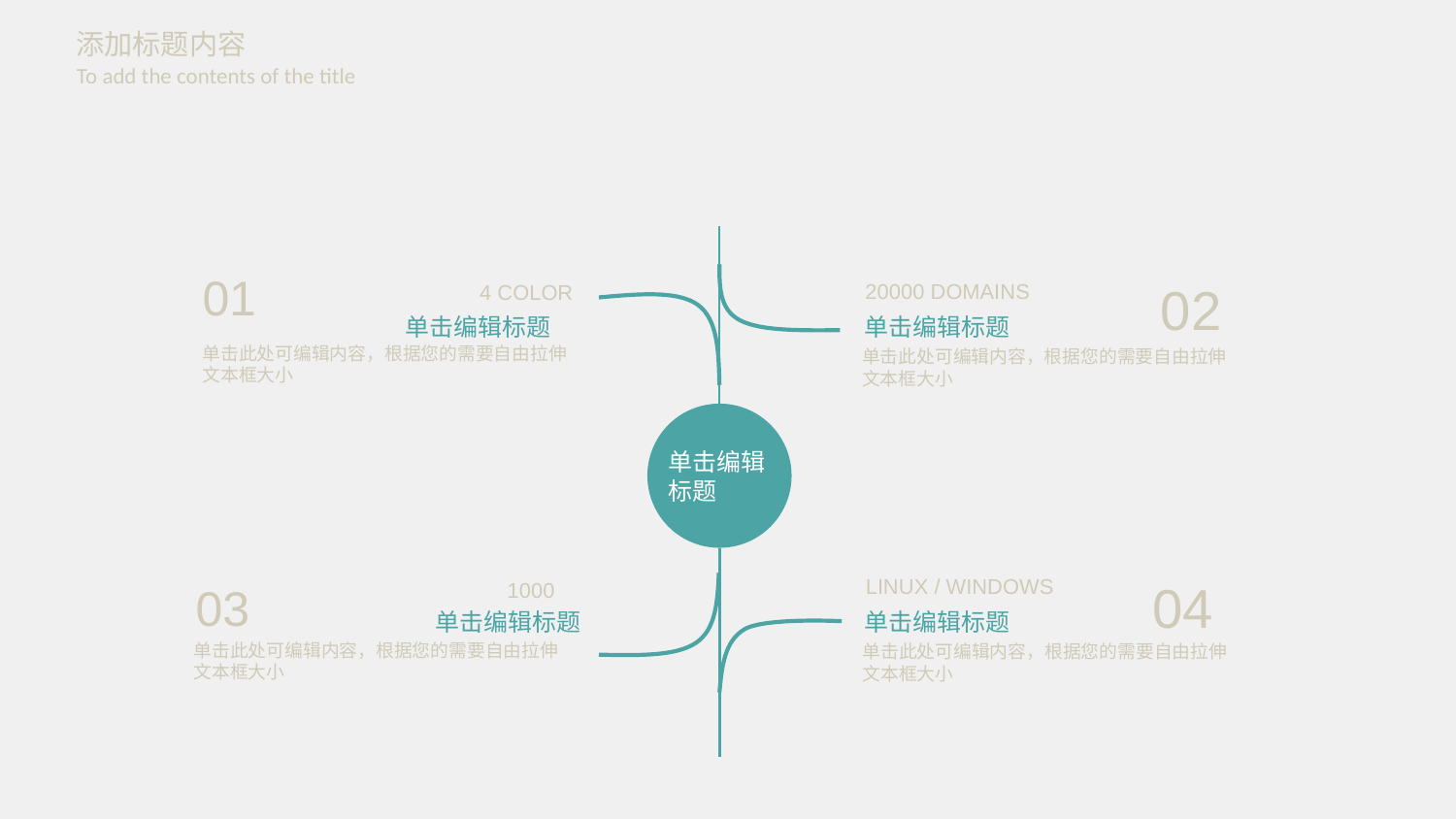

添加标题内容
To add the contents of the title
01

02
20000 DOMAINS
4 COLOR

单击编辑标题
单击编辑标题
单击此处可编辑内容，根据您的需要自由拉伸文本框大小
单击此处可编辑内容，根据您的需要自由拉伸文本框大小
单击编辑标题
LINUX / WINDOWS
04
1000
03

单击编辑标题
单击编辑标题

单击此处可编辑内容，根据您的需要自由拉伸文本框大小
单击此处可编辑内容，根据您的需要自由拉伸文本框大小